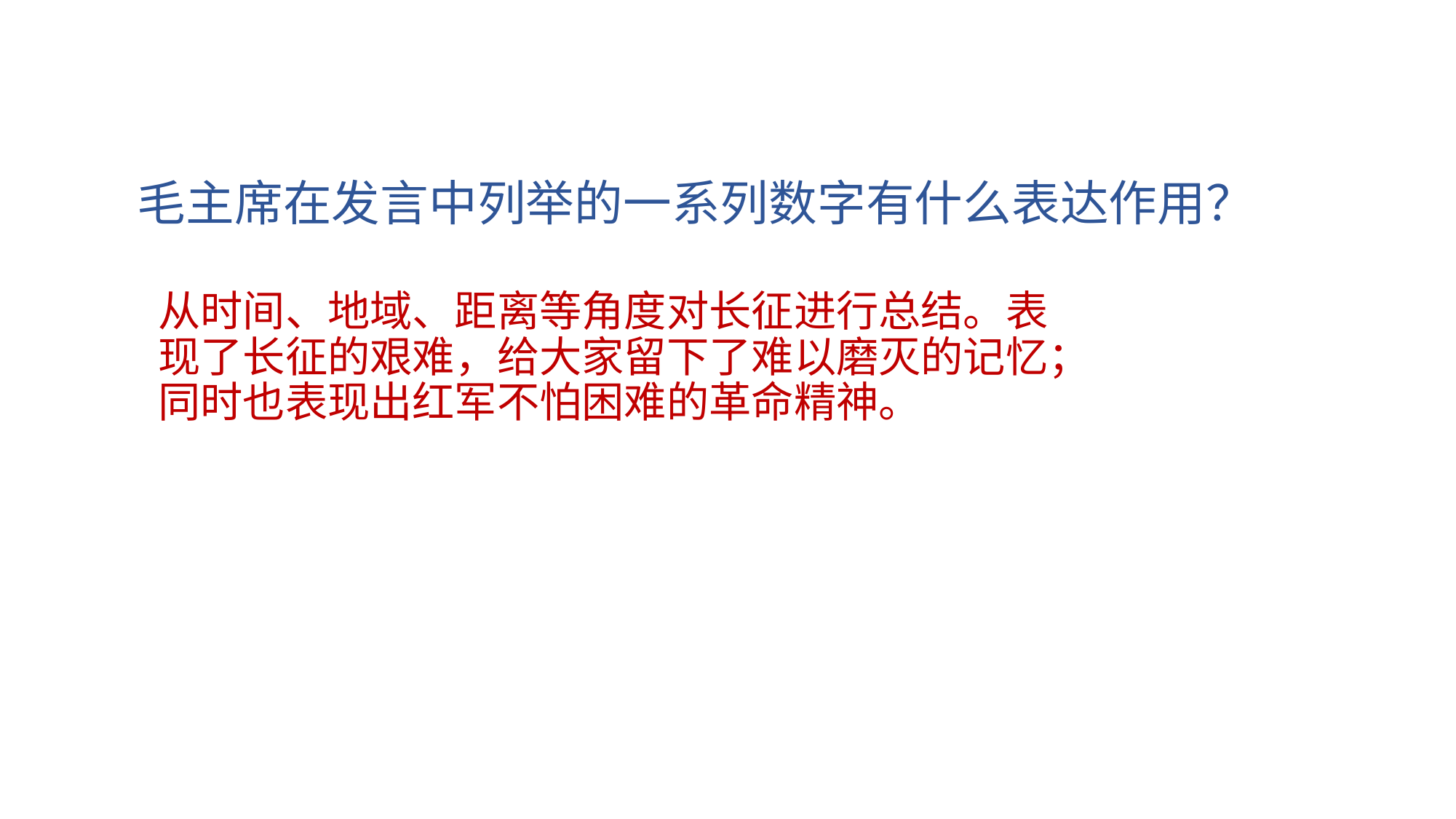

# 毛主席在发言中列举的一系列数字有什么表达作用？
从时间、地域、距离等角度对长征进行总结。表现了长征的艰难，给大家留下了难以磨灭的记忆；同时也表现出红军不怕困难的革命精神。